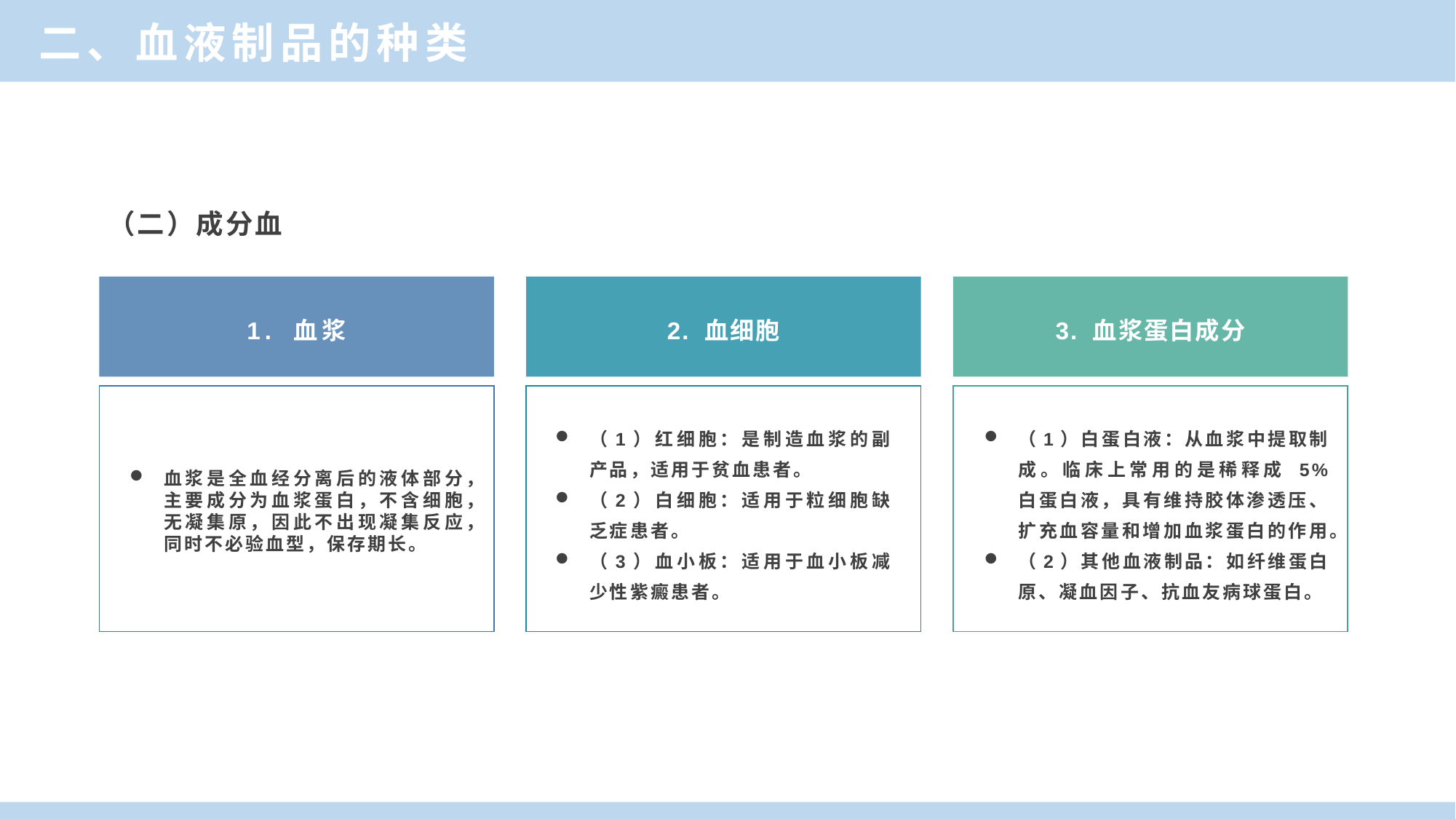

二、血液制品的种类
（二）成分血

2. 血细胞
3. 血浆蛋白成分
1. 血浆

血浆是全血经分离后的液体部分，主要成分为血浆蛋白，不含细胞，无凝集原，因此不出现凝集反应，同时不必验血型，保存期长。
（1）红细胞：是制造血浆的副产品，适用于贫血患者。
（2）白细胞：适用于粒细胞缺乏症患者。
（3）血小板：适用于血小板减少性紫癜患者。
（1）白蛋白液：从血浆中提取制成。临床上常用的是稀释成 5% 白蛋白液，具有维持胶体渗透压、扩充血容量和增加血浆蛋白的作用。
（2）其他血液制品：如纤维蛋白原、凝血因子、抗血友病球蛋白。